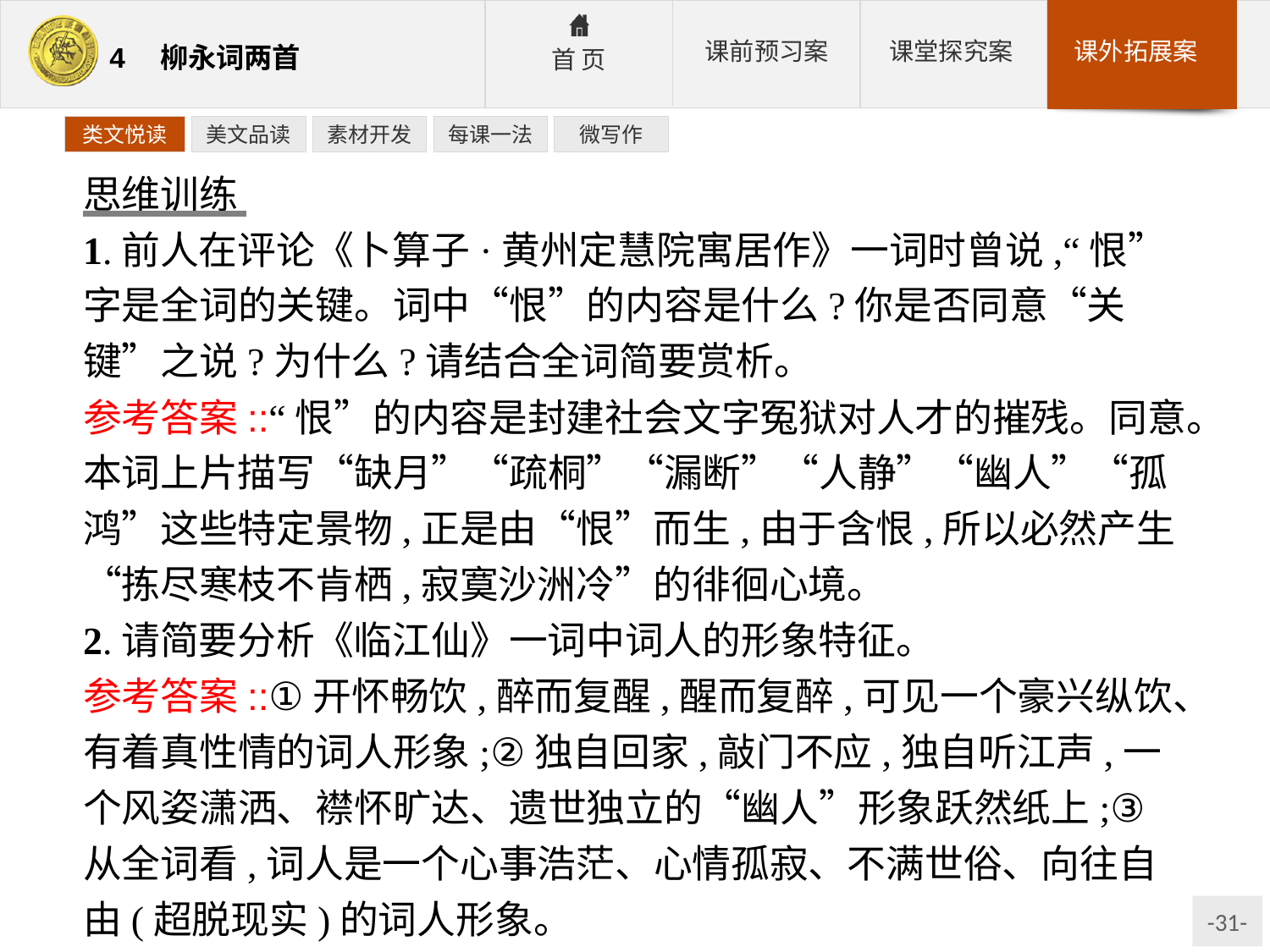

类文悦读
美文品读
素材开发
每课一法
微写作
思维训练
1.前人在评论《卜算子·黄州定慧院寓居作》一词时曾说,“恨”字是全词的关键。词中“恨”的内容是什么?你是否同意“关键”之说?为什么?请结合全词简要赏析。
参考答案::“恨”的内容是封建社会文字冤狱对人才的摧残。同意。本词上片描写“缺月”“疏桐”“漏断”“人静”“幽人”“孤鸿”这些特定景物,正是由“恨”而生,由于含恨,所以必然产生“拣尽寒枝不肯栖,寂寞沙洲冷”的徘徊心境。
2.请简要分析《临江仙》一词中词人的形象特征。
参考答案::①开怀畅饮,醉而复醒,醒而复醉,可见一个豪兴纵饮、有着真性情的词人形象;②独自回家,敲门不应,独自听江声,一个风姿潇洒、襟怀旷达、遗世独立的“幽人”形象跃然纸上;③从全词看,词人是一个心事浩茫、心情孤寂、不满世俗、向往自由(超脱现实)的词人形象。